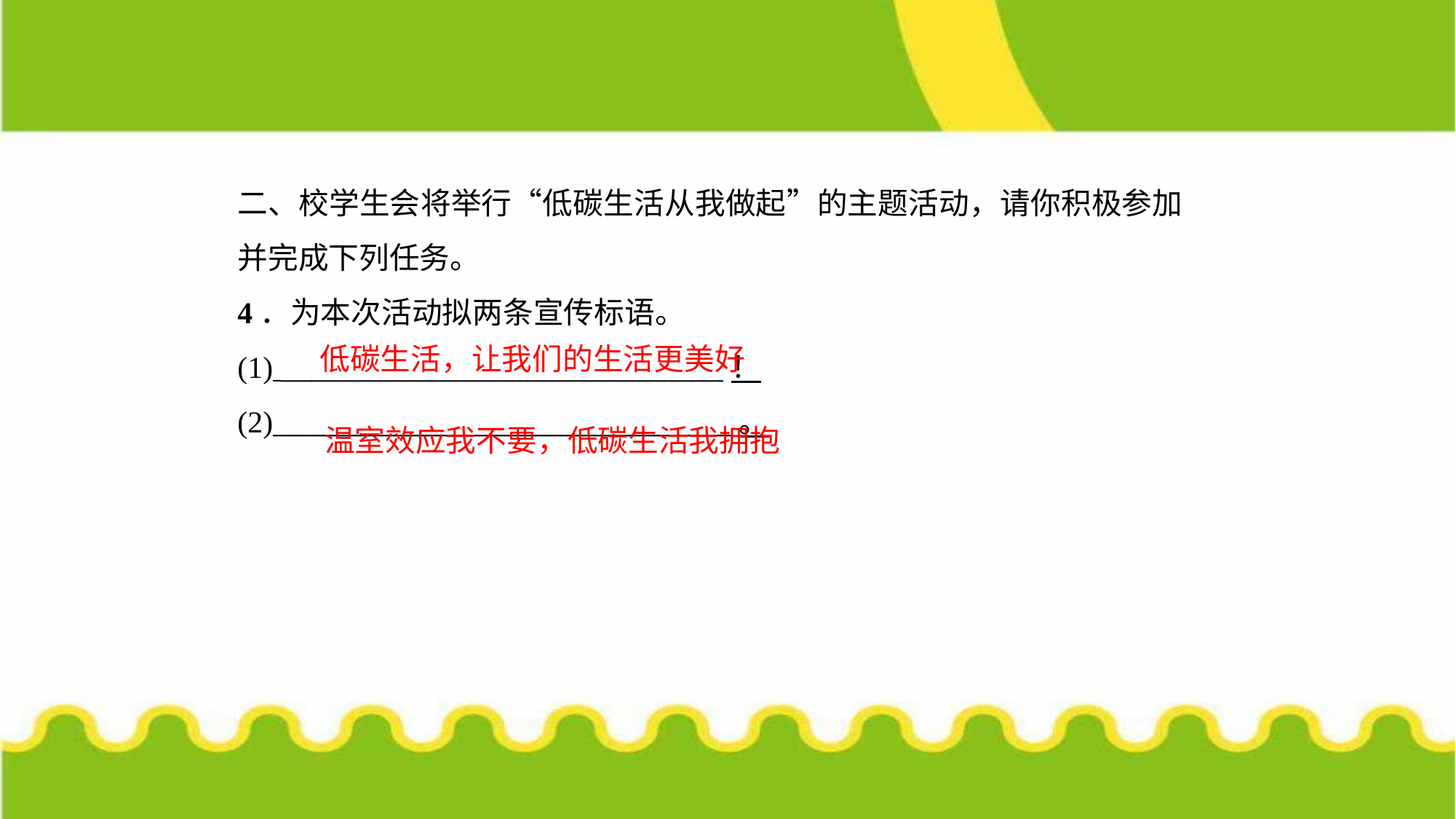

二、校学生会将举行“低碳生活从我做起”的主题活动，请你积极参加并完成下列任务。
4．为本次活动拟两条宣传标语。
(1) _____________________________！
(2)______________________________。
低碳生活，让我们的生活更美好
温室效应我不要，低碳生活我拥抱